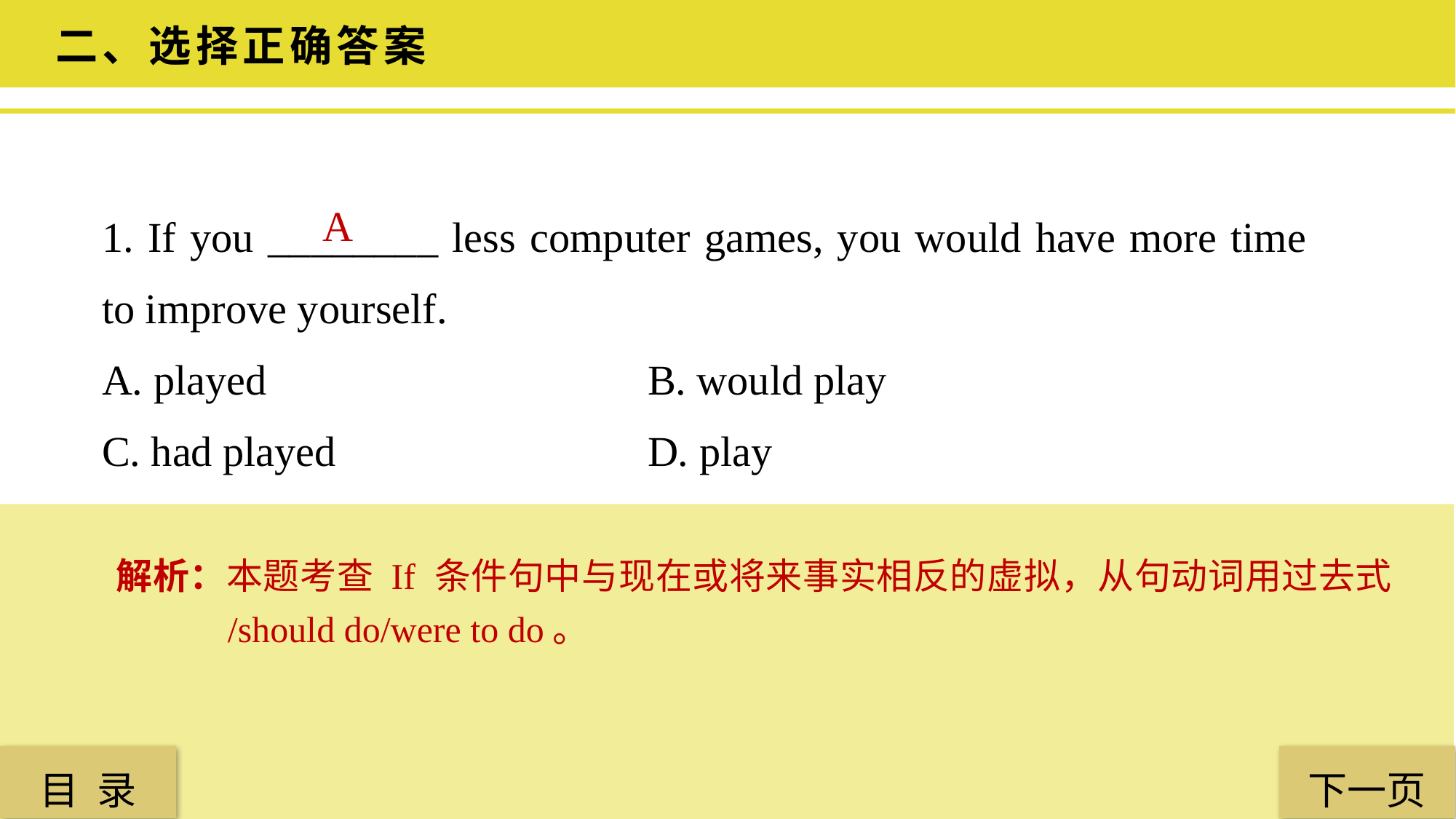

二、选择正确答案
1. If you ________ less computer games, you would have more time to improve yourself.
A. played 				B. would play
C. had played 			D. play
A
解析：本题考查 If 条件句中与现在或将来事实相反的虚拟，从句动词用过去式 /should do/were to do。